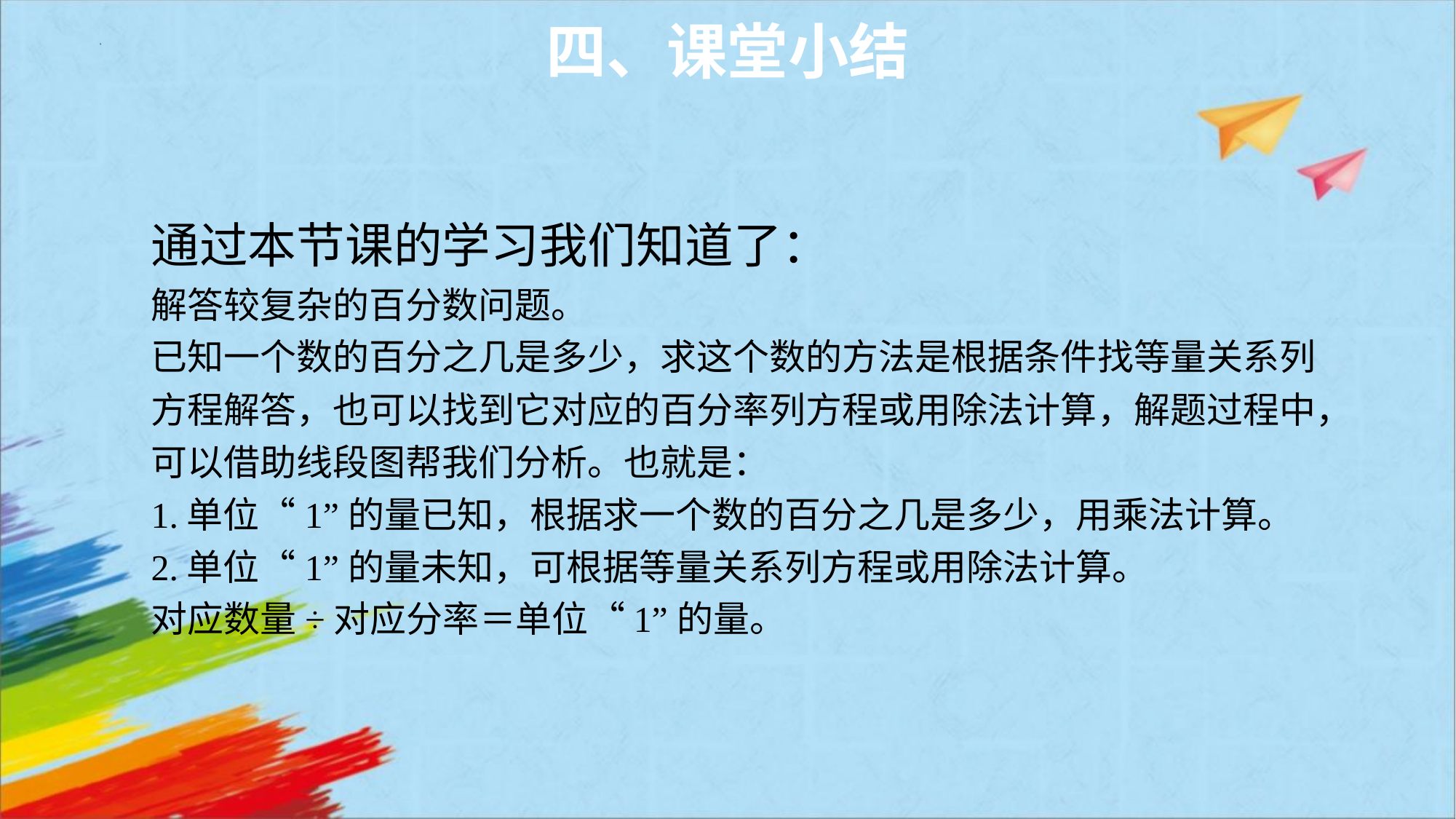

四、课堂小结
通过本节课的学习我们知道了：
解答较复杂的百分数问题。
已知一个数的百分之几是多少，求这个数的方法是根据条件找等量关系列方程解答，也可以找到它对应的百分率列方程或用除法计算，解题过程中，可以借助线段图帮我们分析。也就是：
1.单位“1”的量已知，根据求一个数的百分之几是多少，用乘法计算。
2.单位“1”的量未知，可根据等量关系列方程或用除法计算。
对应数量÷对应分率＝单位“1”的量。